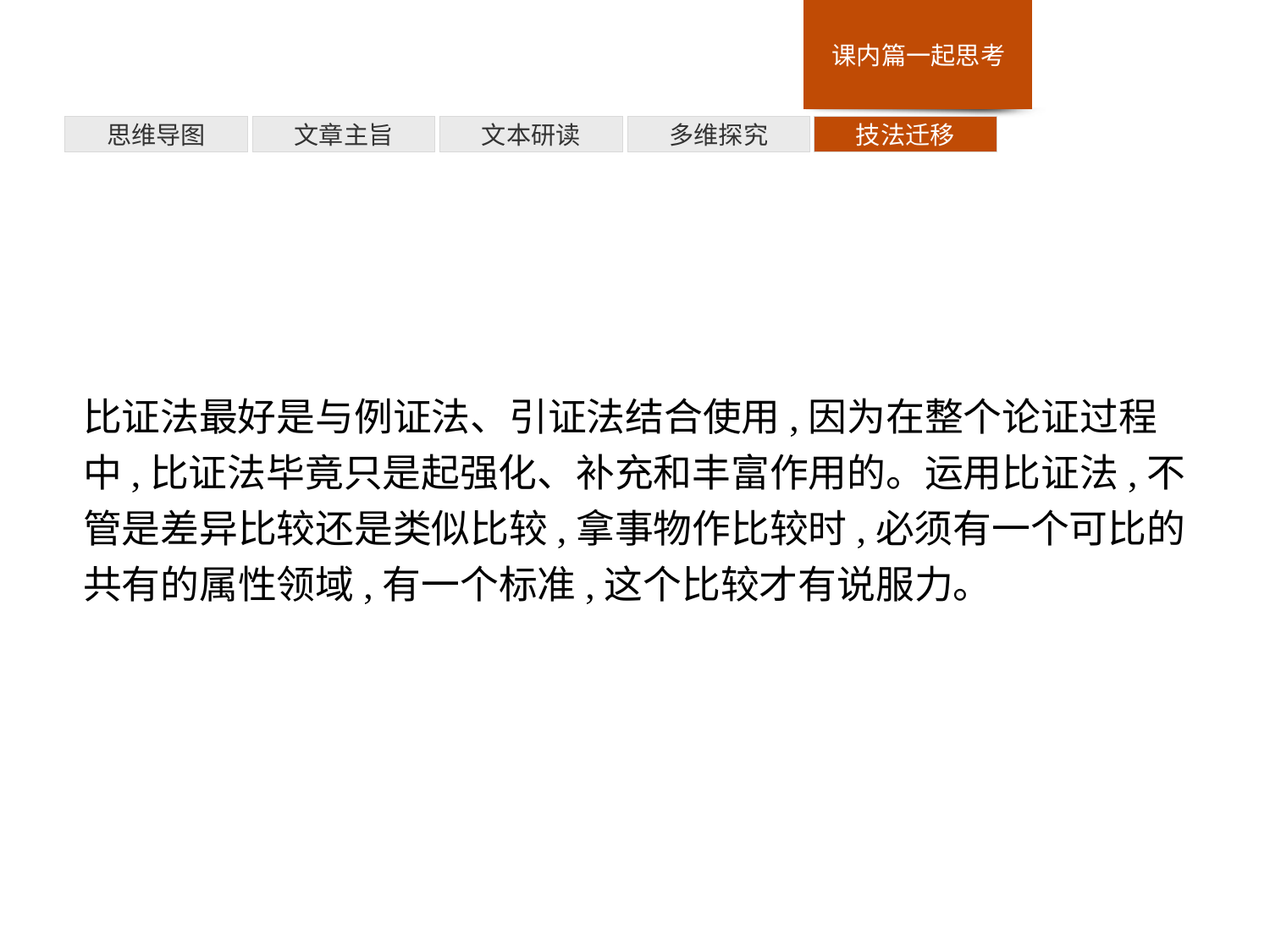

多维探究
思维导图
文章主旨
文本研读
技法迁移
比证法最好是与例证法、引证法结合使用,因为在整个论证过程中,比证法毕竟只是起强化、补充和丰富作用的。运用比证法,不管是差异比较还是类似比较,拿事物作比较时,必须有一个可比的共有的属性领域,有一个标准,这个比较才有说服力。